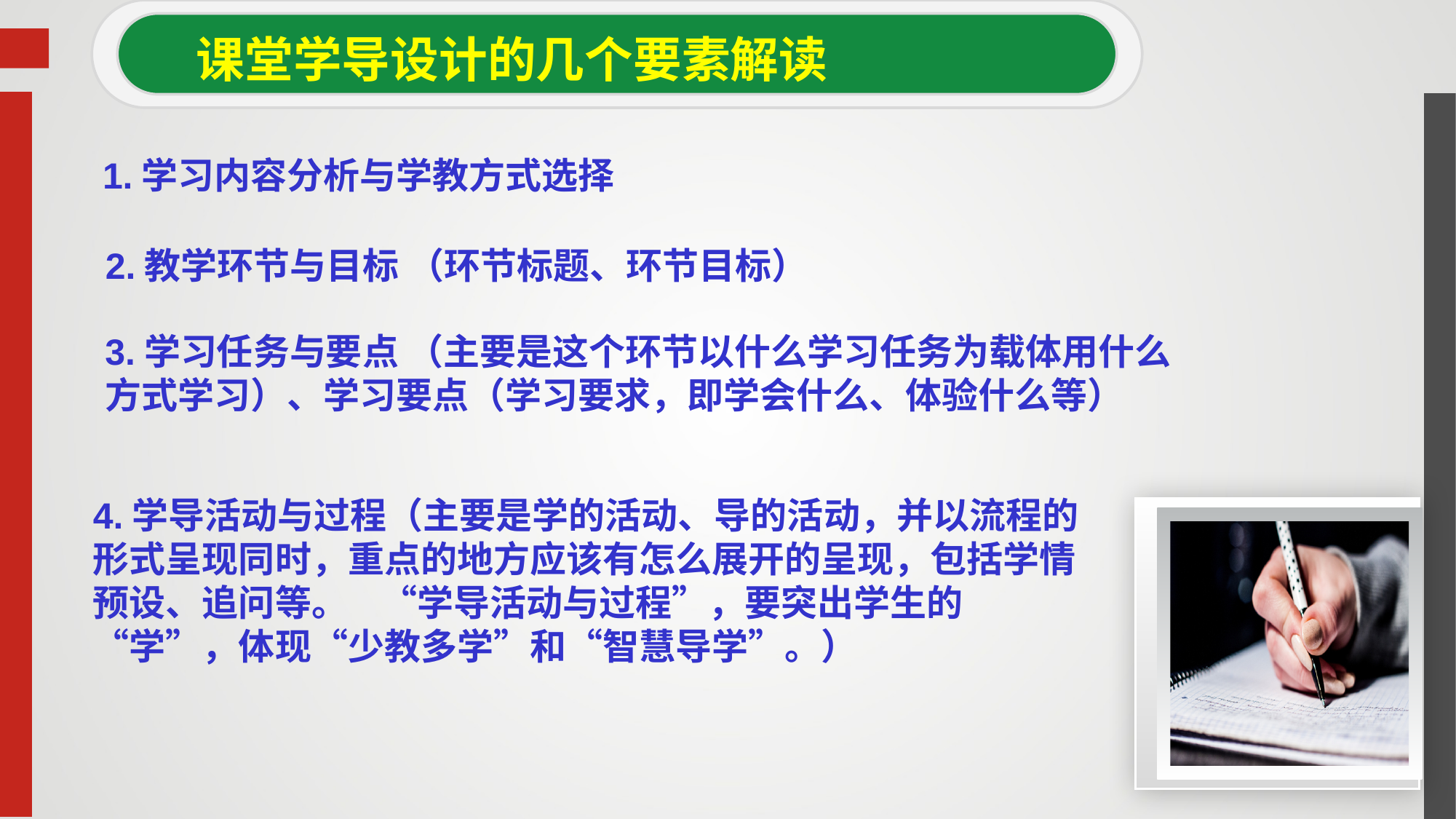

课堂学导设计的几个要素解读

1.学习内容分析与学教方式选择
2.教学环节与目标 （环节标题、环节目标）
3.学习任务与要点 （主要是这个环节以什么学习任务为载体用什么方式学习）、学习要点（学习要求，即学会什么、体验什么等）
4.学导活动与过程（主要是学的活动、导的活动，并以流程的形式呈现同时，重点的地方应该有怎么展开的呈现，包括学情预设、追问等。    “学导活动与过程”，要突出学生的“学”，体现“少教多学”和“智慧导学”。）